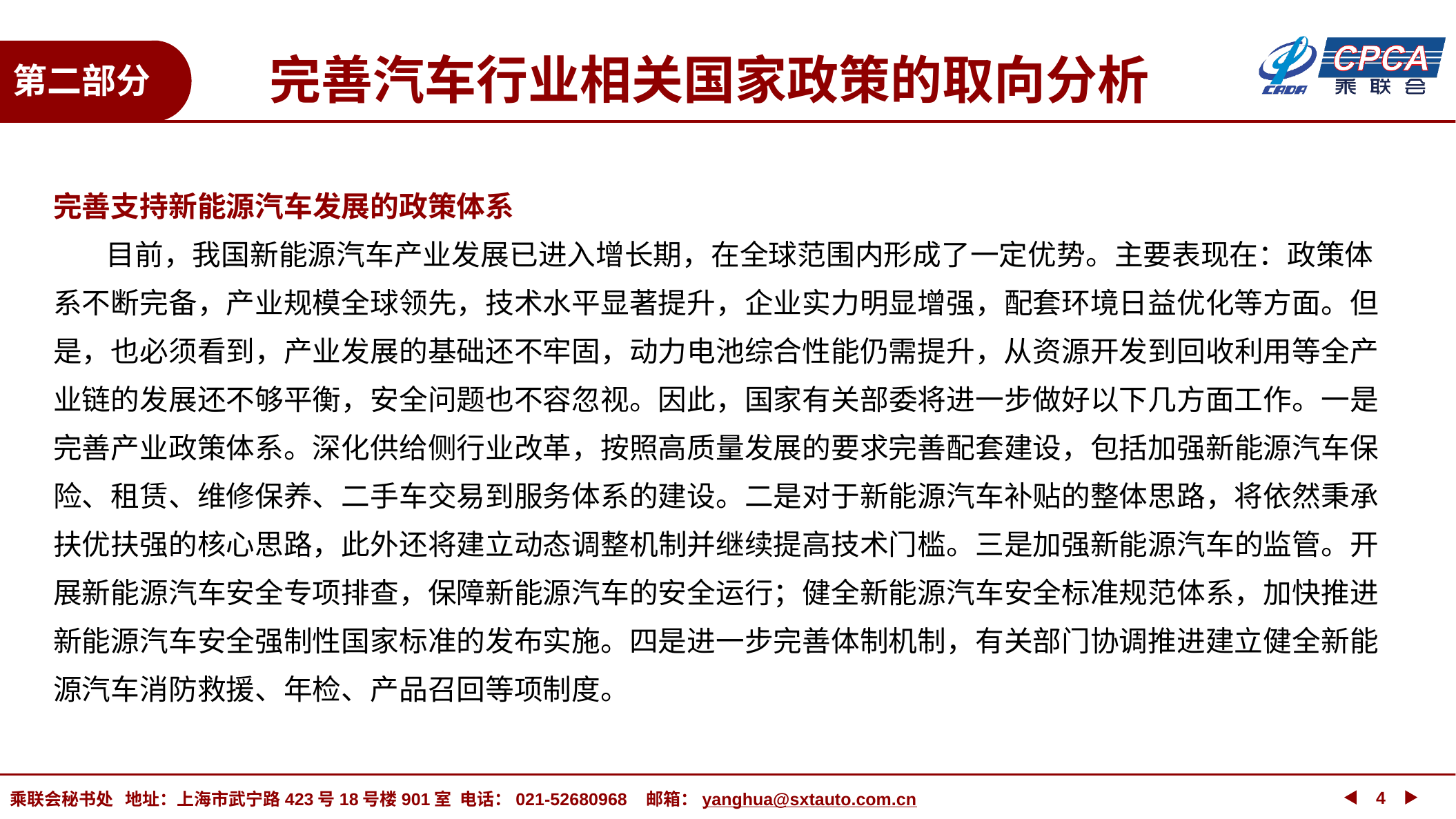

完善汽车行业相关国家政策的取向分析
第二部分
完善支持新能源汽车发展的政策体系
       目前，我国新能源汽车产业发展已进入增长期，在全球范围内形成了一定优势。主要表现在：政策体系不断完备，产业规模全球领先，技术水平显著提升，企业实力明显增强，配套环境日益优化等方面。但是，也必须看到，产业发展的基础还不牢固，动力电池综合性能仍需提升，从资源开发到回收利用等全产业链的发展还不够平衡，安全问题也不容忽视。因此，国家有关部委将进一步做好以下几方面工作。一是完善产业政策体系。深化供给侧行业改革，按照高质量发展的要求完善配套建设，包括加强新能源汽车保险、租赁、维修保养、二手车交易到服务体系的建设。二是对于新能源汽车补贴的整体思路，将依然秉承扶优扶强的核心思路，此外还将建立动态调整机制并继续提高技术门槛。三是加强新能源汽车的监管。开展新能源汽车安全专项排查，保障新能源汽车的安全运行；健全新能源汽车安全标准规范体系，加快推进新能源汽车安全强制性国家标准的发布实施。四是进一步完善体制机制，有关部门协调推进建立健全新能源汽车消防救援、年检、产品召回等项制度。